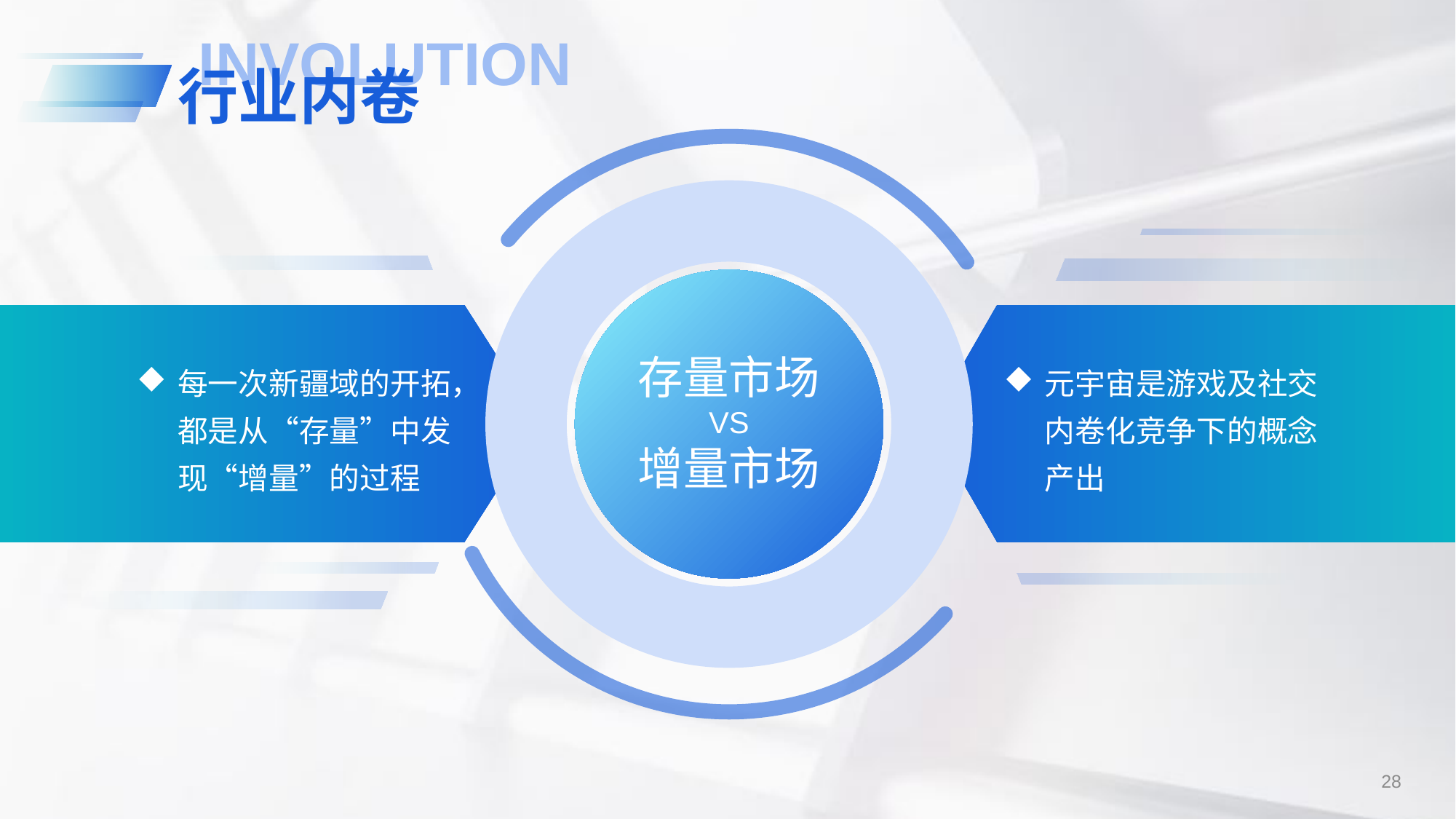

INVOLUTION
行业内卷

存量市场
VS
增量市场

每一次新疆域的开拓，都是从“存量”中发现“增量”的过程
元宇宙是游戏及社交内卷化竞争下的概念产出

28